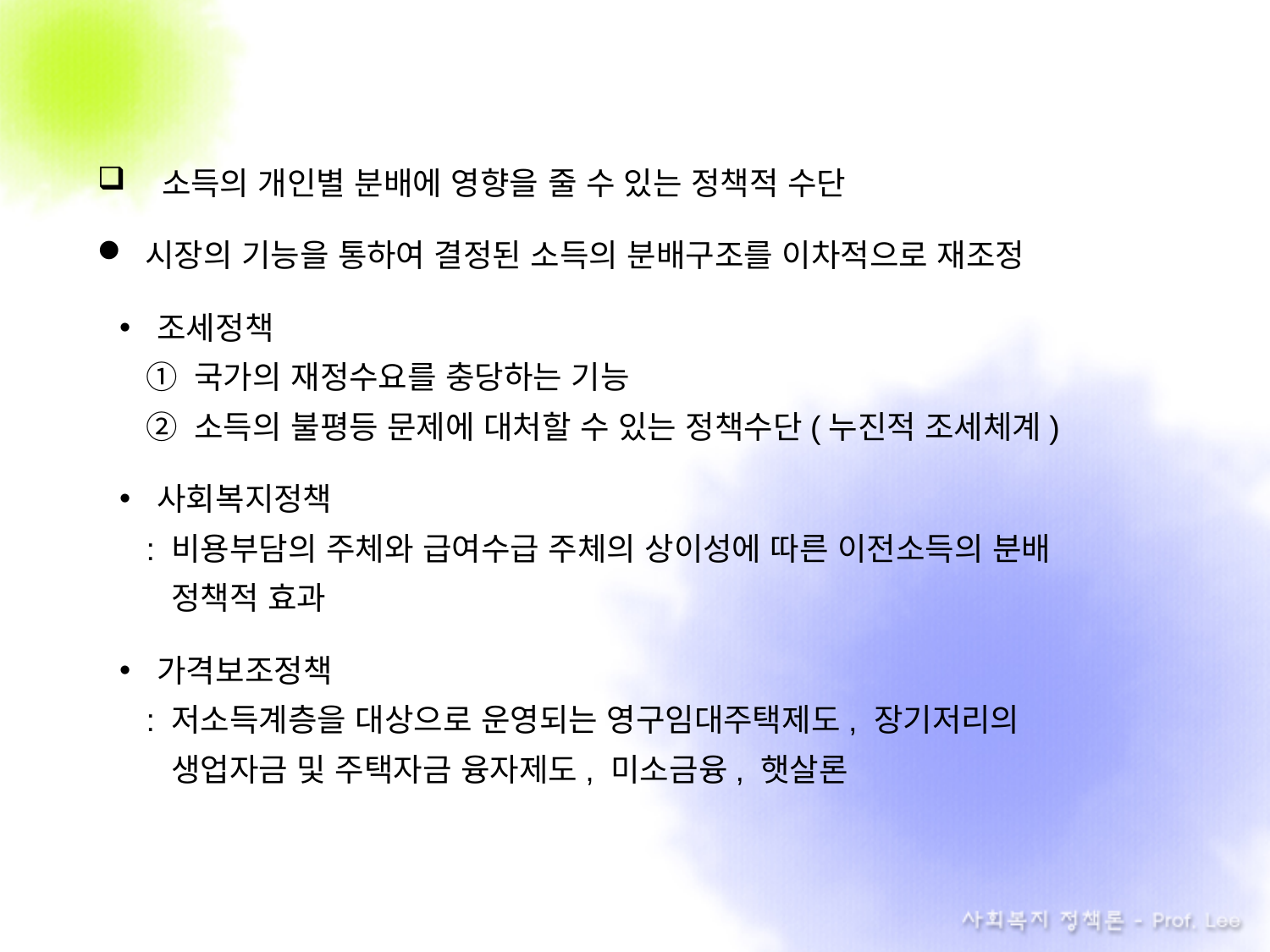

소득의 개인별 분배에 영향을 줄 수 있는 정책적 수단
시장의 기능을 통하여 결정된 소득의 분배구조를 이차적으로 재조정
조세정책
   ① 국가의 재정수요를 충당하는 기능
   ② 소득의 불평등 문제에 대처할 수 있는 정책수단(누진적 조세체계)
사회복지정책
   : 비용부담의 주체와 급여수급 주체의 상이성에 따른 이전소득의 분배
  .  정책적 효과
가격보조정책
   : 저소득계층을 대상으로 운영되는 영구임대주택제도, 장기저리의
 .   생업자금 및 주택자금 융자제도, 미소금융, 햇살론